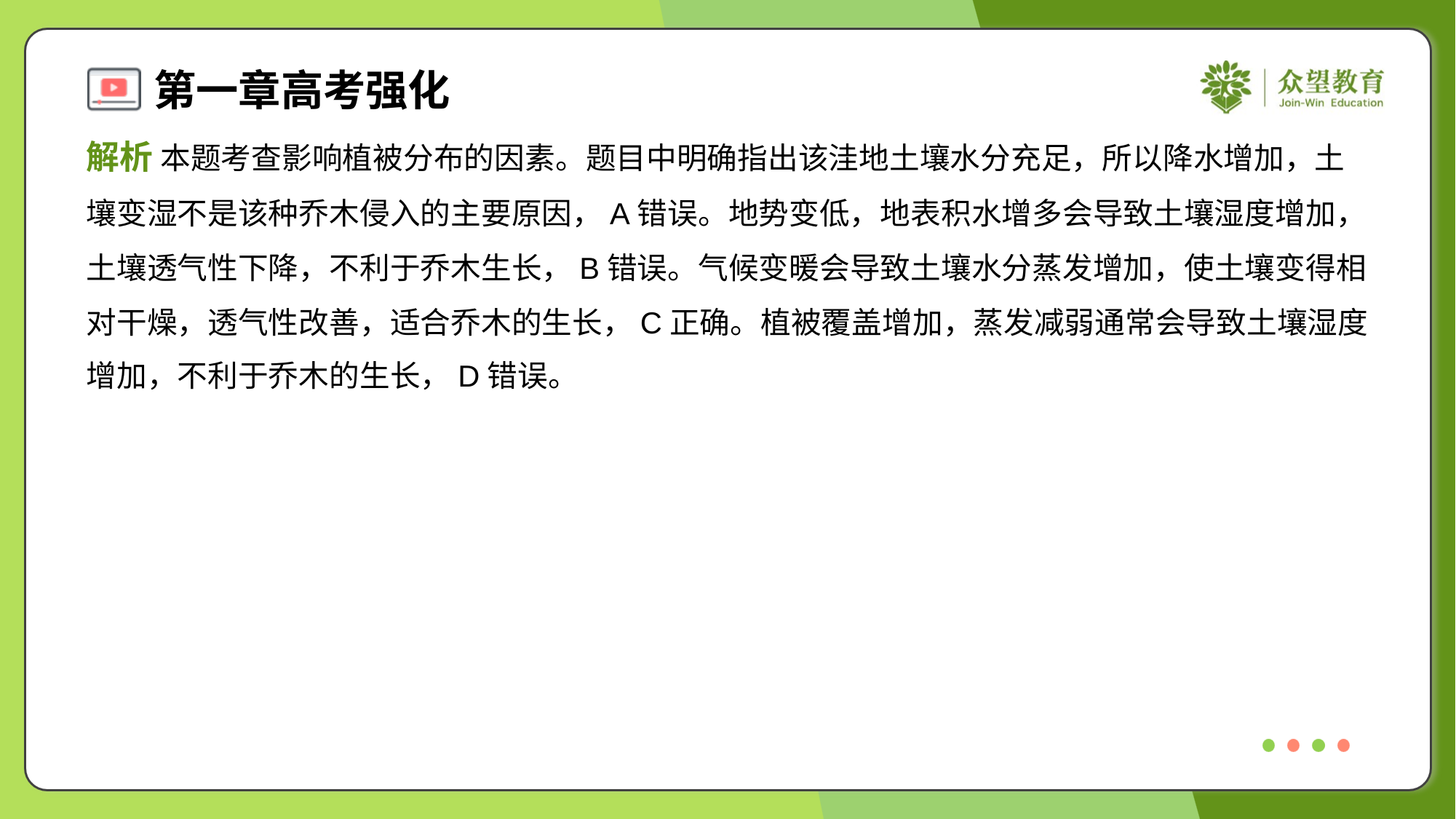

解析 本题考查影响植被分布的因素。题目中明确指出该洼地土壤水分充足，所以降水增加，土
壤变湿不是该种乔木侵入的主要原因，A错误。地势变低，地表积水增多会导致土壤湿度增加，
土壤透气性下降，不利于乔木生长，B错误。气候变暖会导致土壤水分蒸发增加，使土壤变得相
对干燥，透气性改善，适合乔木的生长，C正确。植被覆盖增加，蒸发减弱通常会导致土壤湿度
增加，不利于乔木的生长，D错误。